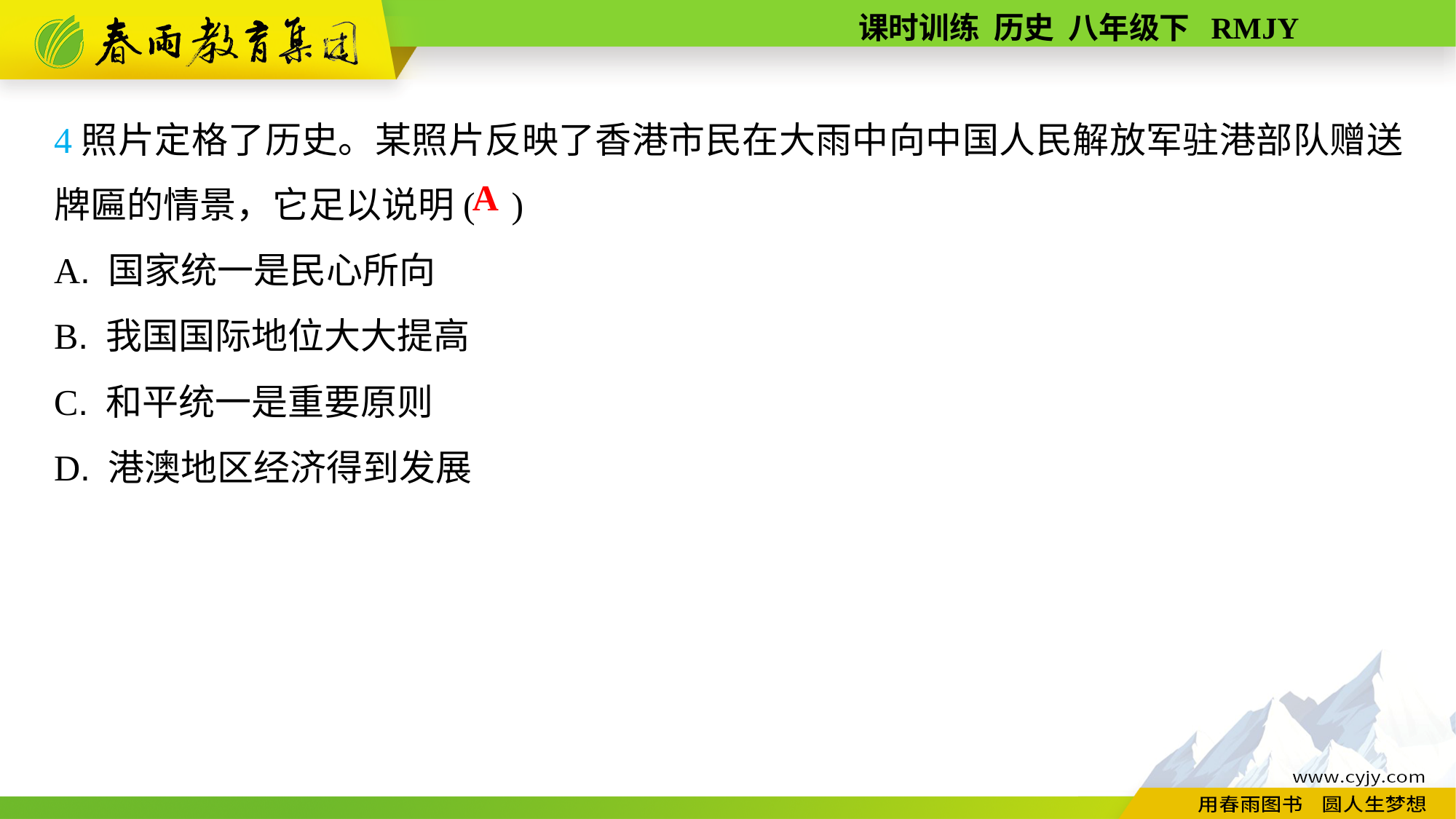

4照片定格了历史。某照片反映了香港市民在大雨中向中国人民解放军驻港部队赠送牌匾的情景，它足以说明(    )
A. 国家统一是民心所向
B. 我国国际地位大大提高
C. 和平统一是重要原则
D. 港澳地区经济得到发展
A